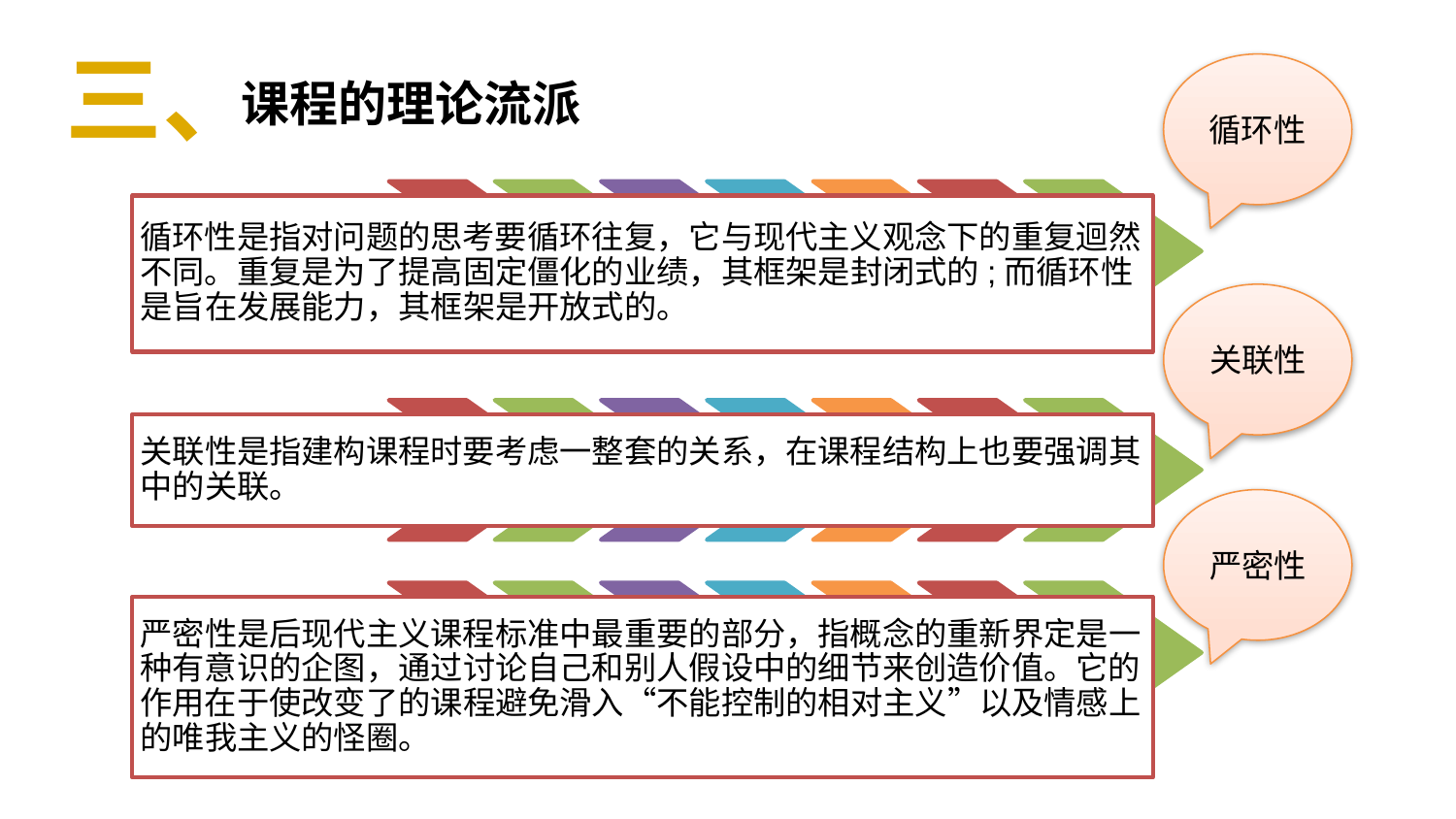

三、
课程的理论流派
循环性

循环性是指对问题的思考要循环往复，它与现代主义观念下的重复迴然不同。重复是为了提高固定僵化的业绩，其框架是封闭式的;而循环性是旨在发展能力，其框架是开放式的。
关联性

关联性是指建构课程时要考虑一整套的关系，在课程结构上也要强调其中的关联。
严密性

严密性是后现代主义课程标准中最重要的部分，指概念的重新界定是一种有意识的企图，通过讨论自己和别人假设中的细节来创造价值。它的作用在于使改变了的课程避免滑入“不能控制的相对主义”以及情感上的唯我主义的怪圈。